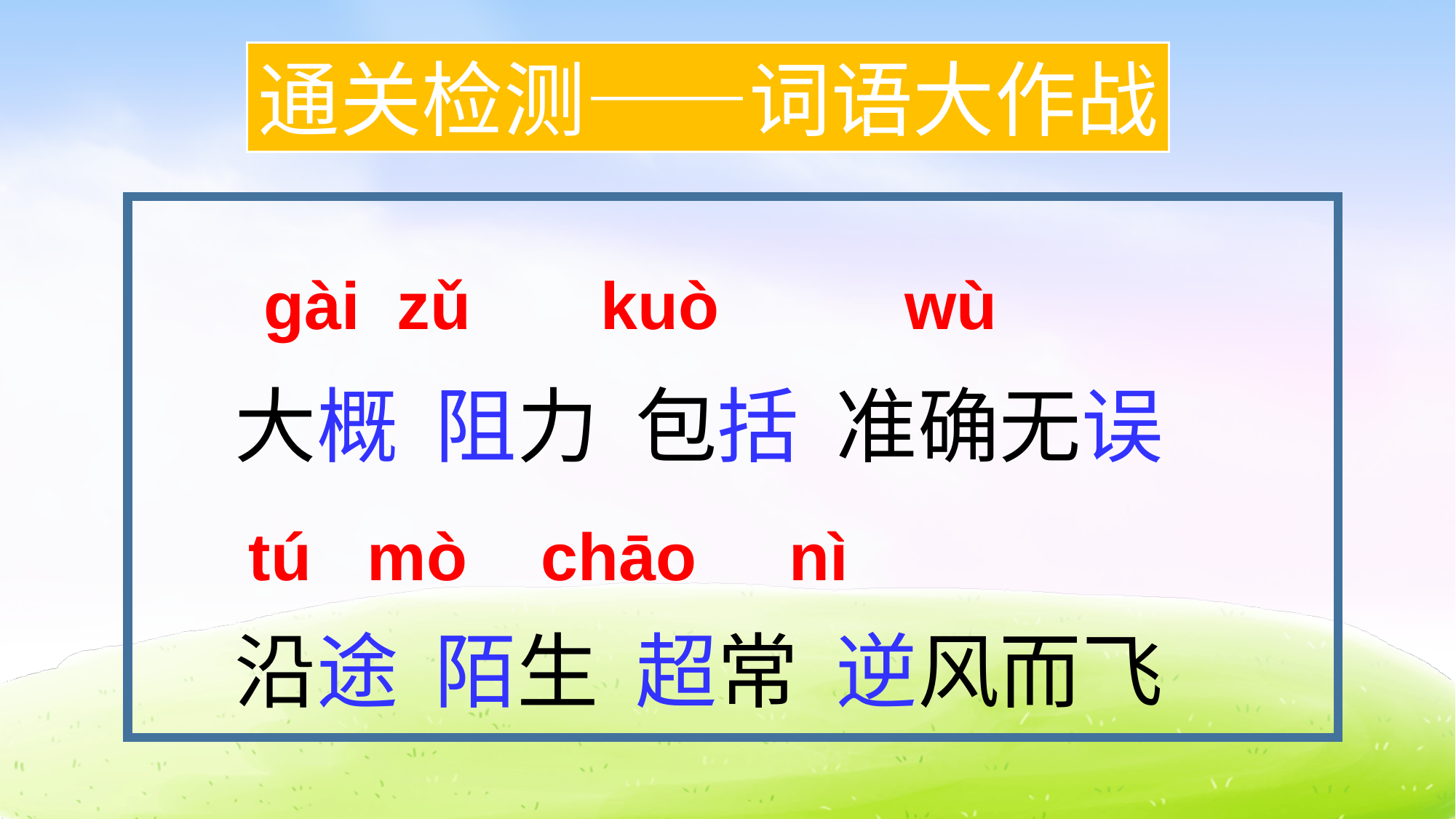

通关检测——词语大作战

大概  阻力  包括  准确无误
沿途  陌生  超常  逆风而飞
gài  zǔ       kuò          wù
 tú   mò    chāo     nì